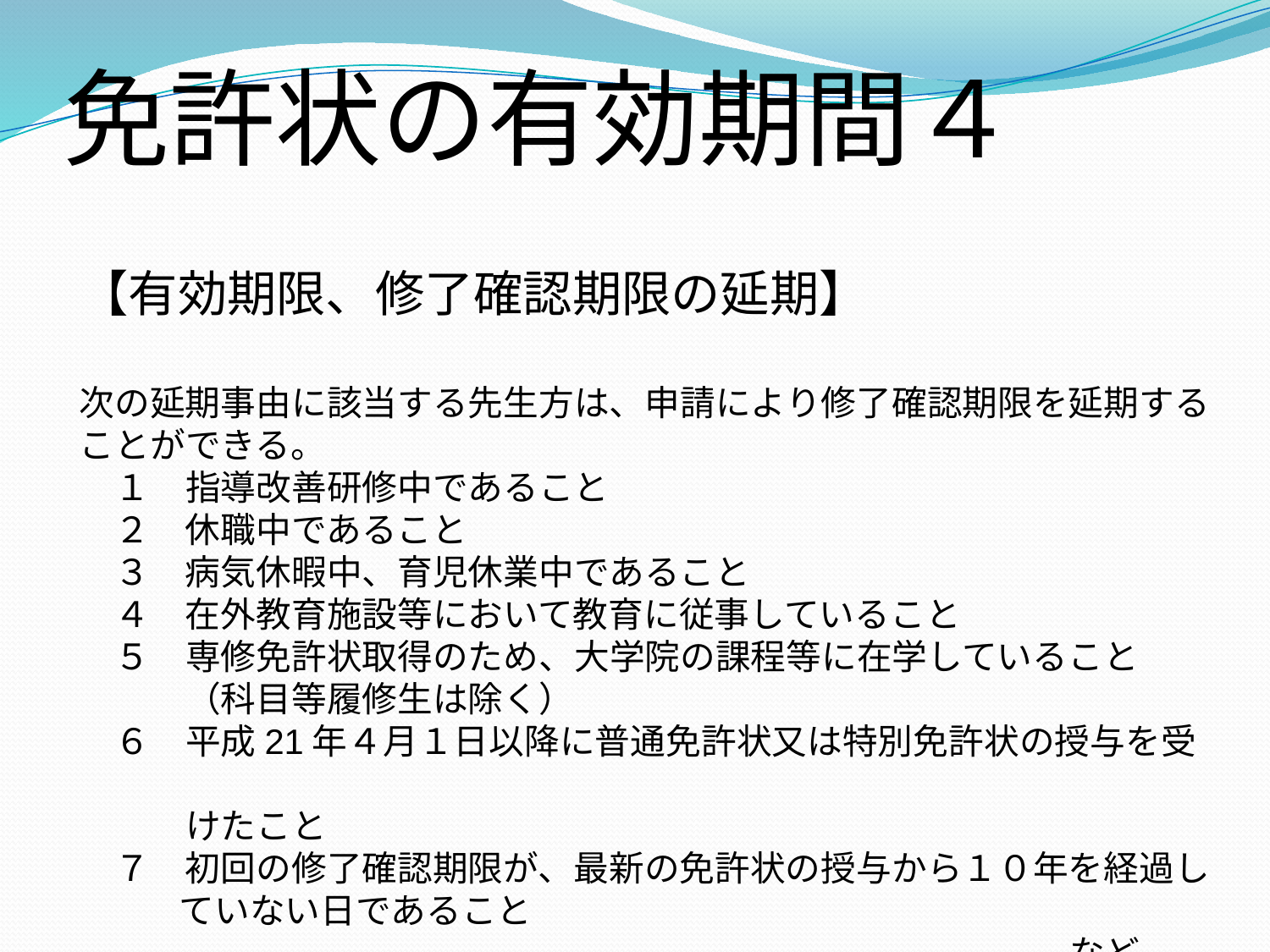

免許状の有効期間４
【有効期限、修了確認期限の延期】

次の延期事由に該当する先生方は、申請により修了確認期限を延期することができる。
　１　指導改善研修中であること
　２　休職中であること
　３　病気休暇中、育児休業中であること
　４　在外教育施設等において教育に従事していること
　５　専修免許状取得のため、大学院の課程等に在学していること
　　　（科目等履修生は除く）
　６　平成21年４月１日以降に普通免許状又は特別免許状の授与を受
　　　けたこと
　７　初回の修了確認期限が、最新の免許状の授与から１０年を経過していない日であること
　　　　　　　　　　　　　　　　　　　　　　　　　　　　など